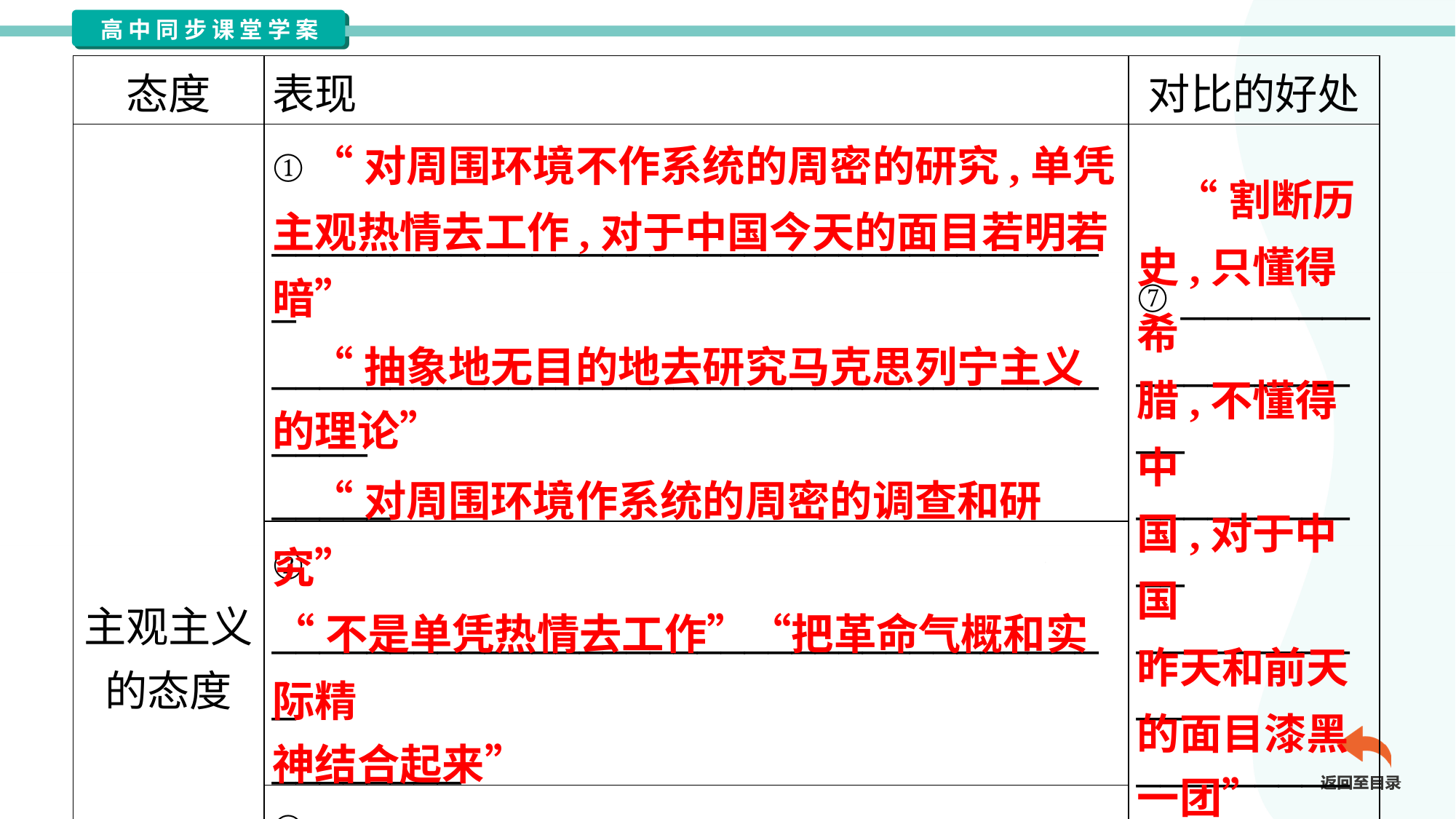

| 态度 | 表现 | 对比的好处 |
| --- | --- | --- |
| 主观主义 的态度 | ① \_\_\_\_\_\_\_\_\_\_\_\_\_\_\_\_\_\_\_\_\_\_\_\_\_\_\_\_\_\_\_\_\_\_\_\_ \_\_\_\_\_\_\_\_\_\_\_\_\_\_\_\_\_\_\_\_\_\_\_\_\_\_\_\_\_\_\_\_\_\_\_\_\_\_\_ \_\_\_\_\_ | ⑦ \_\_\_\_\_\_\_\_ \_\_\_\_\_\_\_\_\_\_\_ \_\_\_\_\_\_\_\_\_\_\_ \_\_\_\_\_\_\_\_\_\_\_ \_\_\_\_\_\_\_\_\_\_\_ \_\_\_\_\_\_\_\_\_\_\_ \_\_\_\_\_\_ |
|  | ② \_\_\_\_\_\_\_\_\_\_\_\_\_\_\_\_\_\_\_\_\_\_\_\_\_\_\_\_\_\_\_\_\_\_\_\_ \_\_\_\_\_\_\_\_ |  |
|  | ③ \_\_\_\_\_\_\_\_\_\_\_\_\_\_\_\_\_\_\_\_\_\_\_\_\_\_\_\_\_\_\_\_\_\_\_\_ \_\_\_\_\_\_\_\_\_\_\_\_\_\_\_\_\_\_\_\_\_\_\_\_\_\_\_\_\_\_\_\_\_\_\_\_\_\_\_ \_\_\_\_\_\_\_\_\_\_\_\_\_\_ |  |
    “对周围环境不作系统的周密的研究,单凭主观热情去工作,对于中国今天的面目若明若暗”
    “割断历
史,只懂得希
腊,不懂得中
国,对于中国
昨天和前天
的面目漆黑
一团”
    “抽象地无目的地去研究马克思列宁主义
的理论”
    “对周围环境作系统的周密的调查和研究”
“不是单凭热情去工作”“把革命气概和实际精
神结合起来”